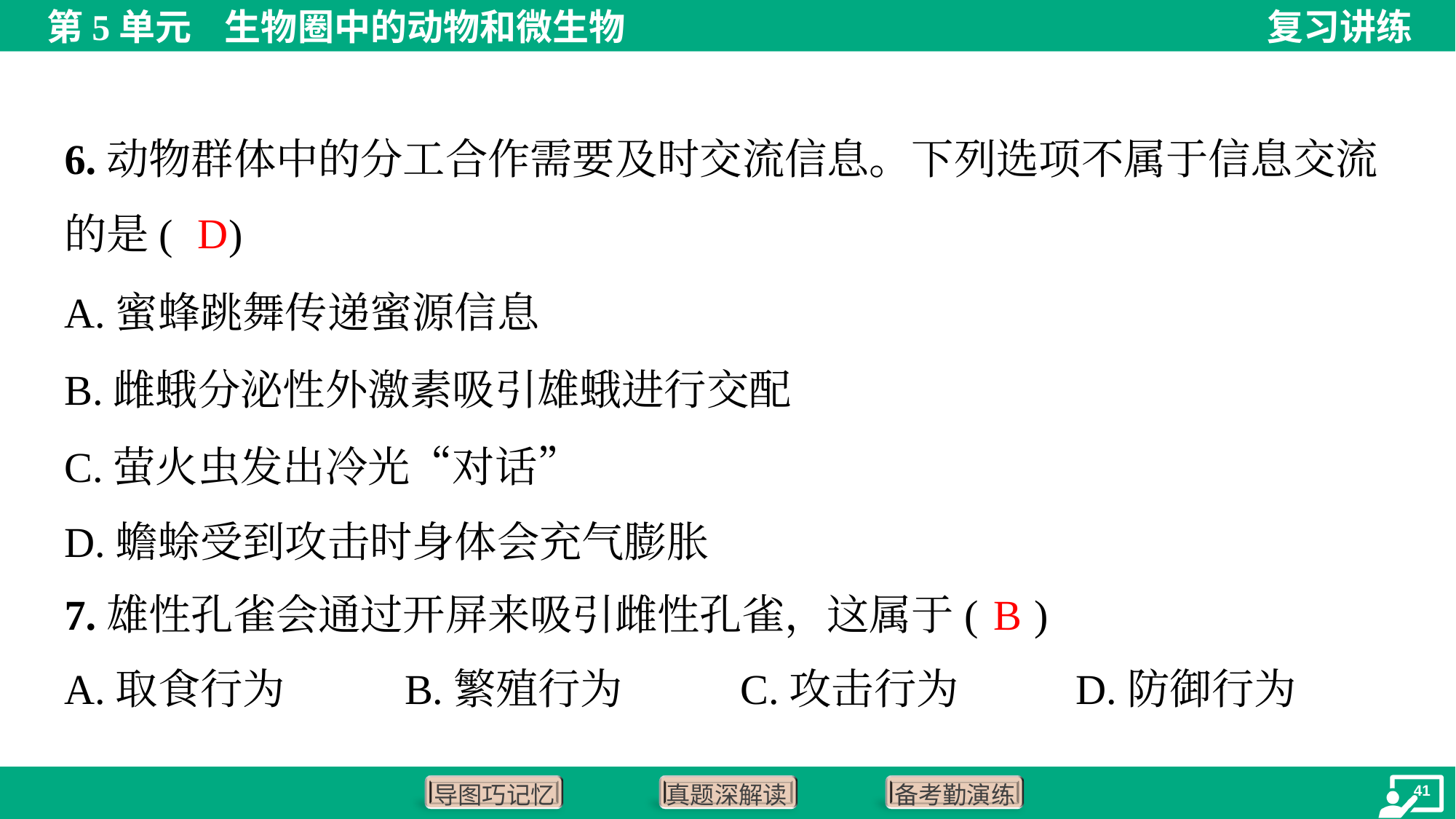

6.动物群体中的分工合作需要及时交流信息。下列选项不属于信息交流
的是(     )
D
A.蜜蜂跳舞传递蜜源信息
B.雌蛾分泌性外激素吸引雄蛾进行交配
C.萤火虫发出冷光“对话”
D.蟾蜍受到攻击时身体会充气膨胀
B
7.雄性孔雀会通过开屏来吸引雌性孔雀，这属于(     )
A.取食行为	B.繁殖行为	C.攻击行为	D.防御行为